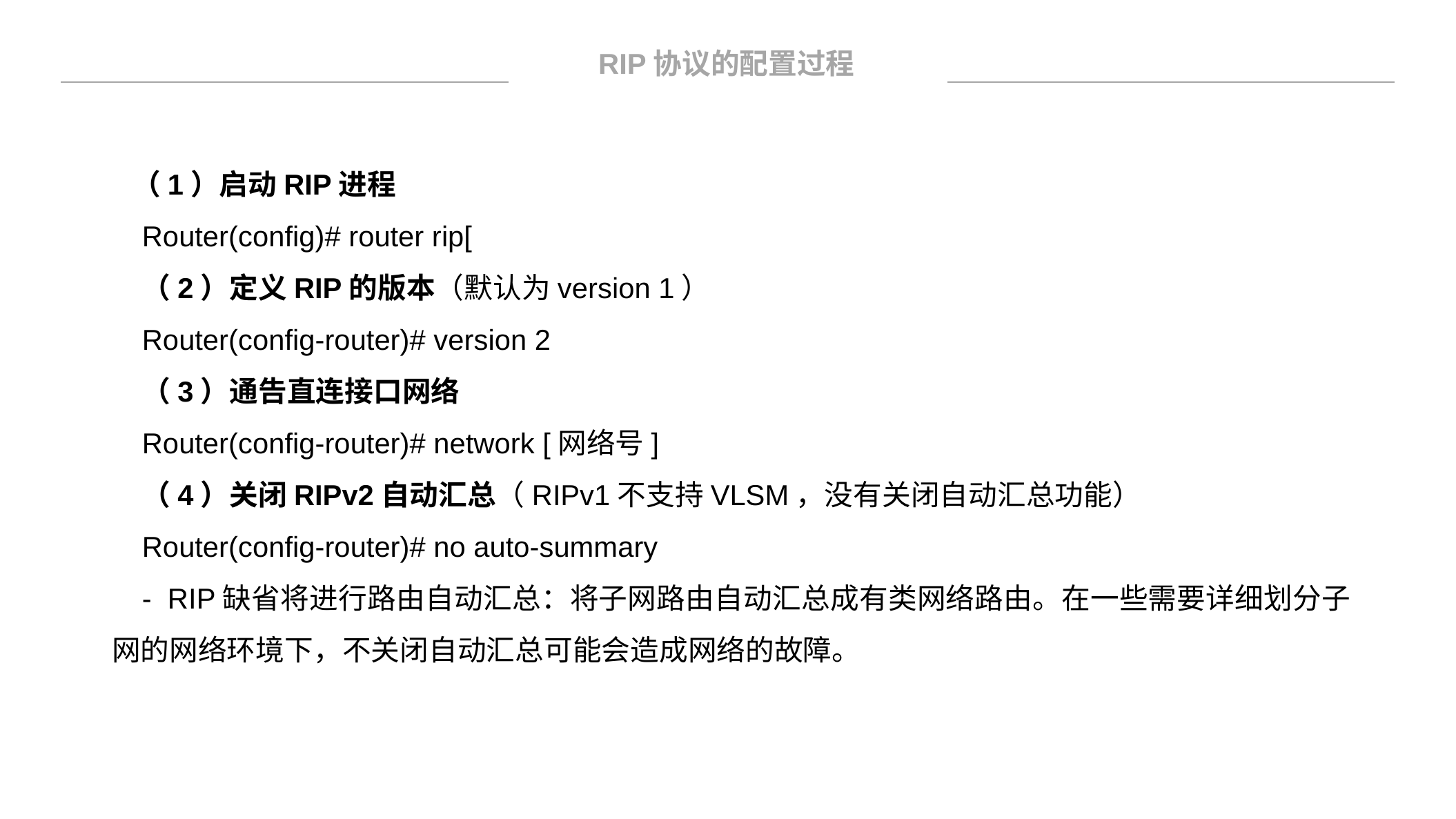

RIP协议的配置过程

  （1）启动RIP进程
Router(config)# router rip[
（2）定义RIP的版本（默认为version 1）
Router(config-router)# version 2
（3）通告直连接口网络
Router(config-router)# network [网络号]
（4）关闭RIPv2自动汇总（RIPv1不支持VLSM，没有关闭自动汇总功能）
Router(config-router)# no auto-summary
-  RIP缺省将进行路由自动汇总：将子网路由自动汇总成有类网络路由。在一些需要详细划分子网的网络环境下，不关闭自动汇总可能会造成网络的故障。